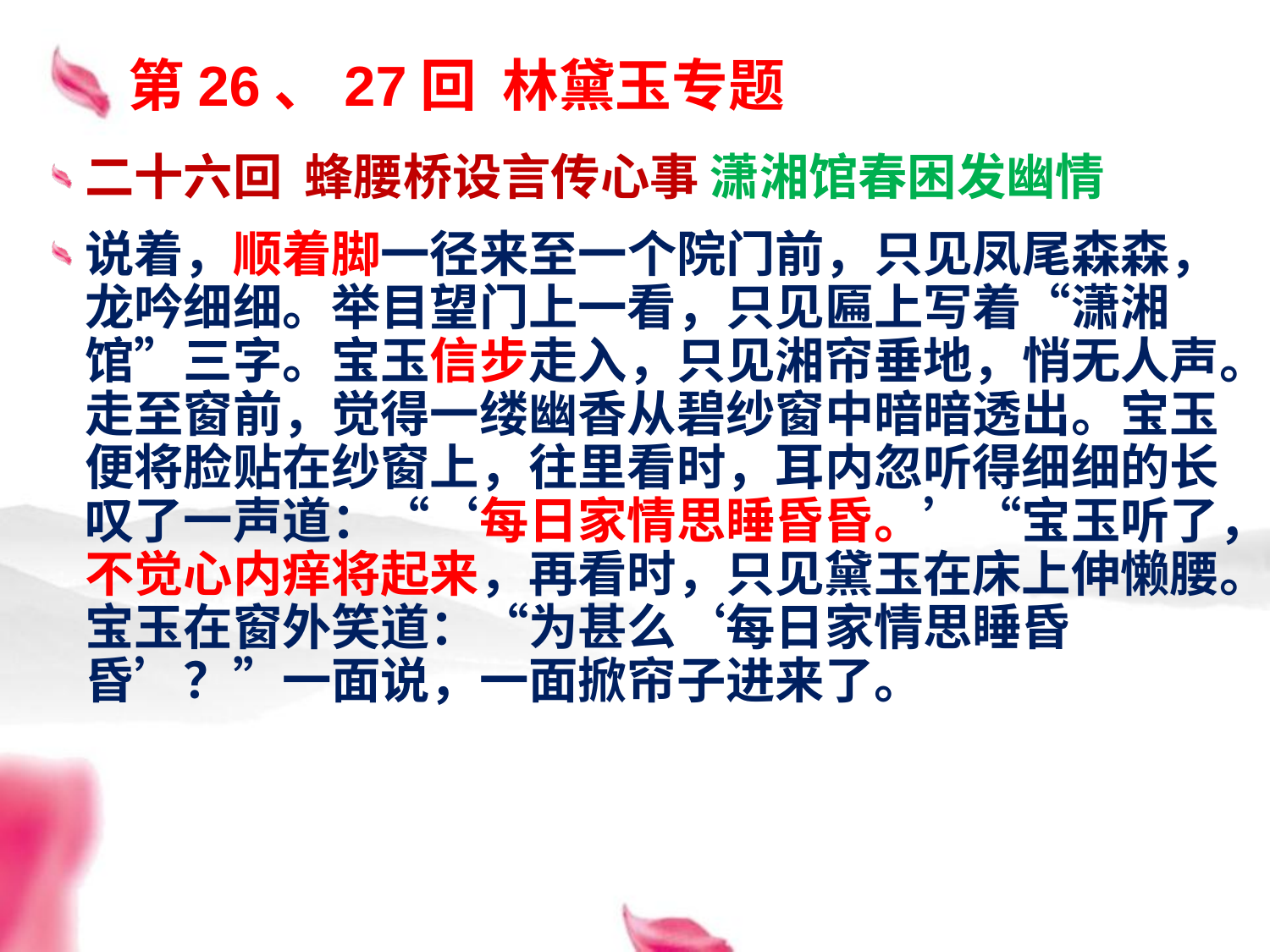

# 第26、27回  林黛玉专题
二十六回  蜂腰桥设言传心事 潇湘馆春困发幽情
说着，顺着脚一径来至一个院门前，只见凤尾森森，龙吟细细。举目望门上一看，只见匾上写着“潇湘馆”三字。宝玉信步走入，只见湘帘垂地，悄无人声。走至窗前，觉得一缕幽香从碧纱窗中暗暗透出。宝玉便将脸贴在纱窗上，往里看时，耳内忽听得细细的长叹了一声道：“‘每日家情思睡昏昏。’“宝玉听了，不觉心内痒将起来，再看时，只见黛玉在床上伸懒腰。宝玉在窗外笑道：“为甚么‘每日家情思睡昏昏’？”一面说，一面掀帘子进来了。